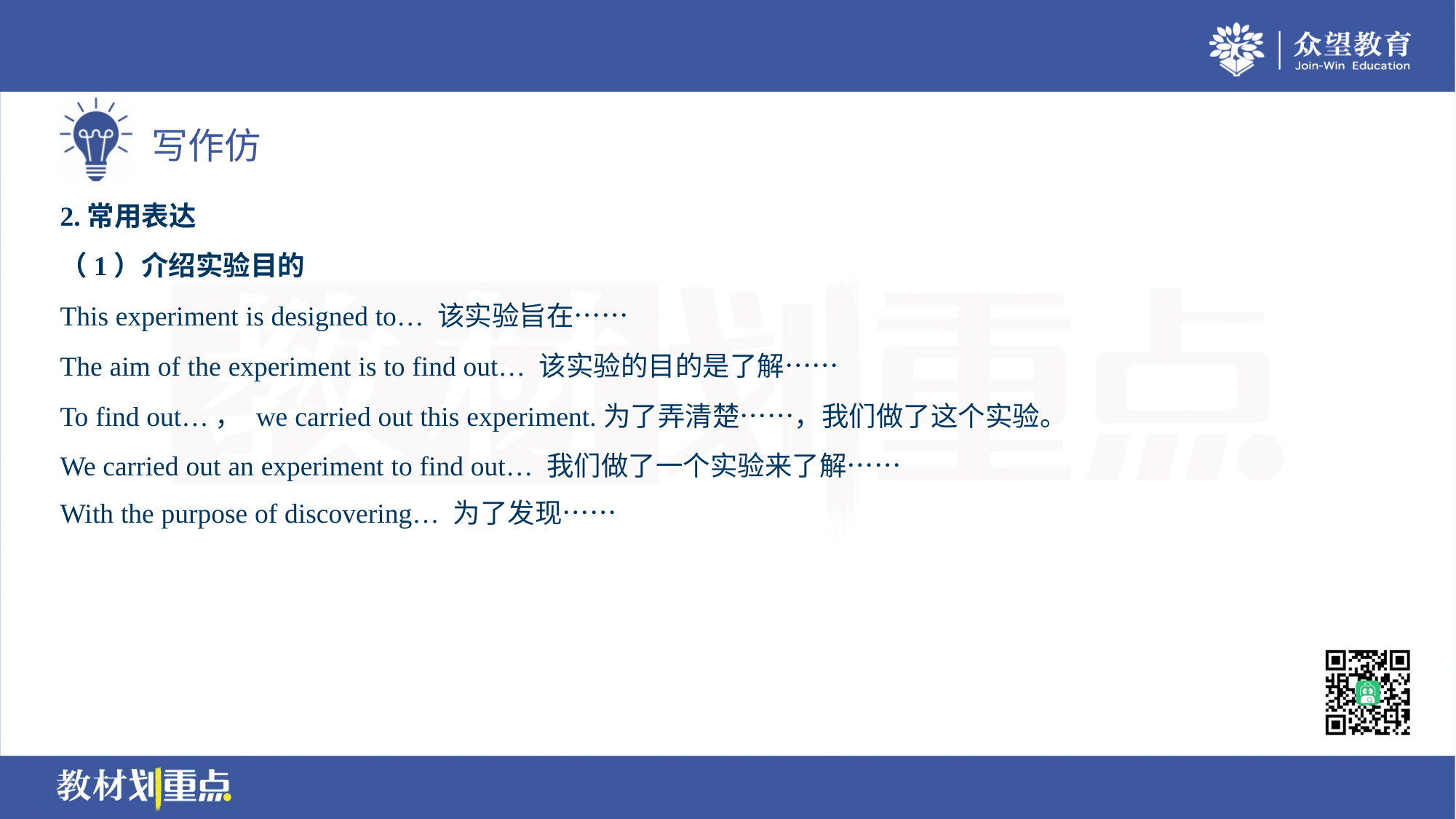

2.常用表达
（1）介绍实验目的
This experiment is designed to… 该实验旨在……
The aim of the experiment is to find out… 该实验的目的是了解……
To find out…， we carried out this experiment.为了弄清楚……，我们做了这个实验。
We carried out an experiment to find out… 我们做了一个实验来了解……
With the purpose of discovering… 为了发现……